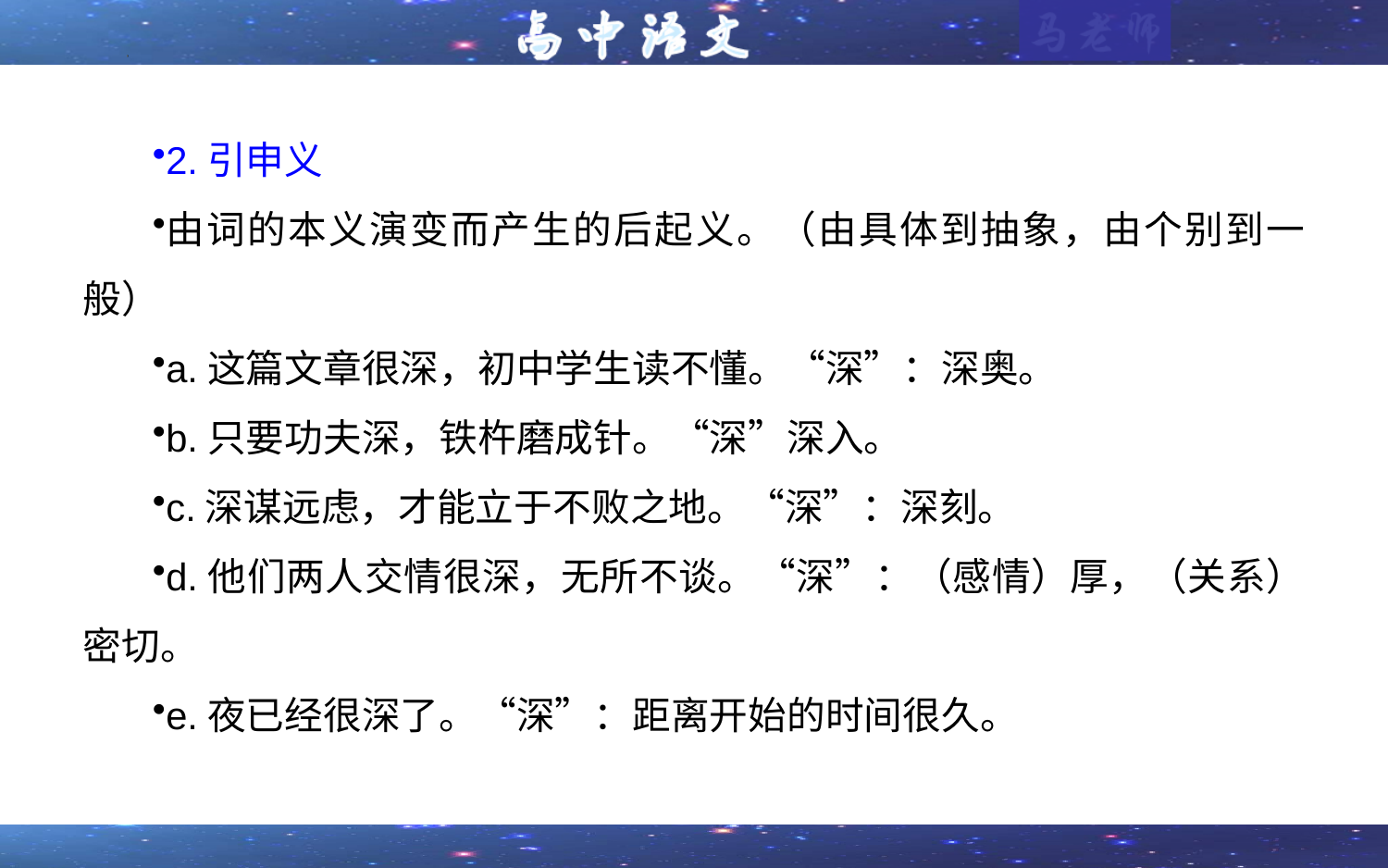

2.引申义
由词的本义演变而产生的后起义。（由具体到抽象，由个别到一般）
a.这篇文章很深，初中学生读不懂。“深”：深奥。
b.只要功夫深，铁杵磨成针。“深”深入。
c.深谋远虑，才能立于不败之地。“深”：深刻。
d.他们两人交情很深，无所不谈。“深”：（感情）厚，（关系）密切。
e.夜已经很深了。“深”：距离开始的时间很久。